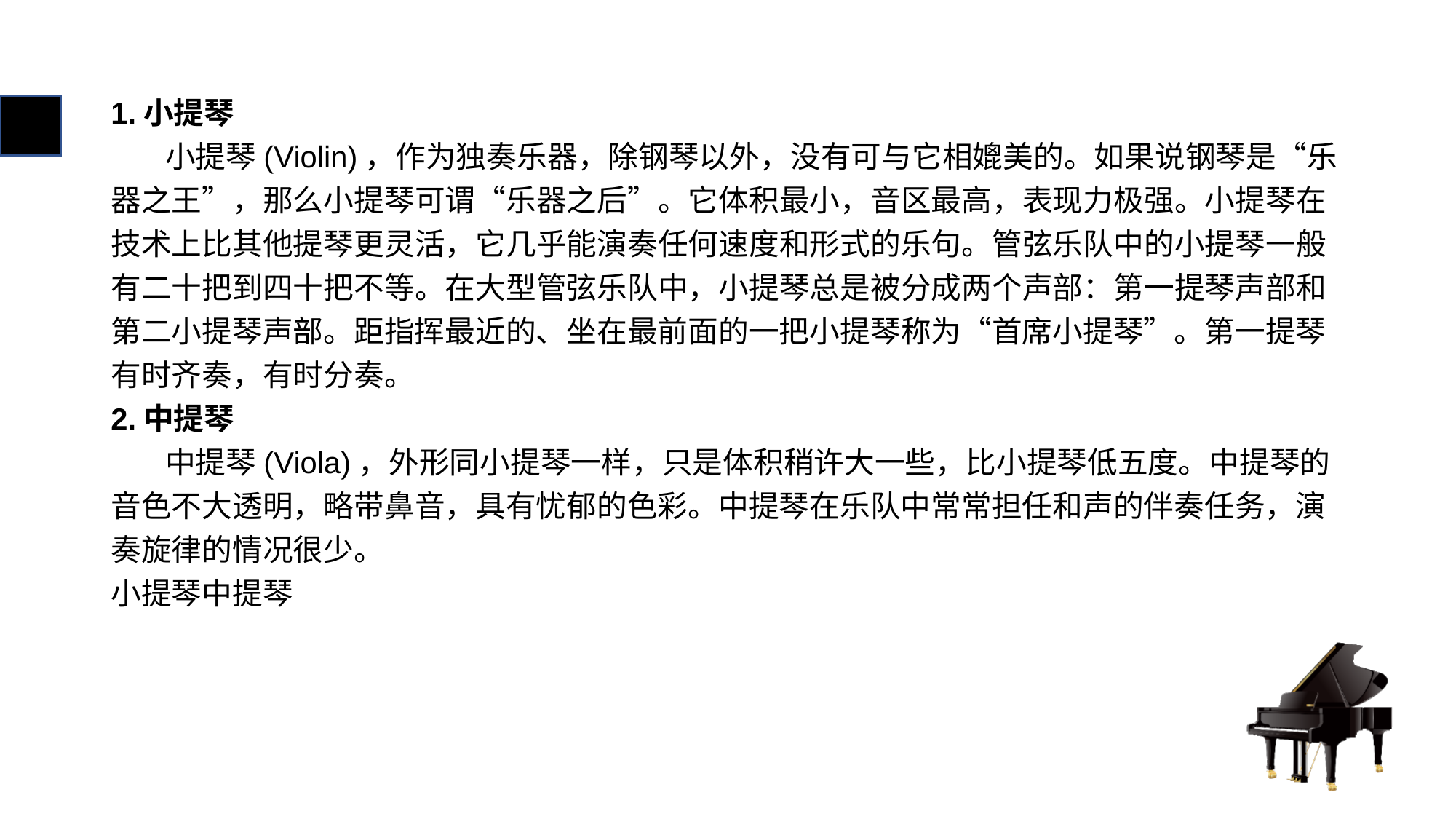

# 1.小提琴
       小提琴(Violin)，作为独奏乐器，除钢琴以外，没有可与它相媲美的。如果说钢琴是“乐器之王”，那么小提琴可谓“乐器之后”。它体积最小，音区最高，表现力极强。小提琴在技术上比其他提琴更灵活，它几乎能演奏任何速度和形式的乐句。管弦乐队中的小提琴一般有二十把到四十把不等。在大型管弦乐队中，小提琴总是被分成两个声部：第一提琴声部和第二小提琴声部。距指挥最近的、坐在最前面的一把小提琴称为“首席小提琴”。第一提琴有时齐奏，有时分奏。
2.中提琴
       中提琴(Viola)，外形同小提琴一样，只是体积稍许大一些，比小提琴低五度。中提琴的音色不大透明，略带鼻音，具有忧郁的色彩。中提琴在乐队中常常担任和声的伴奏任务，演奏旋律的情况很少。
小提琴中提琴